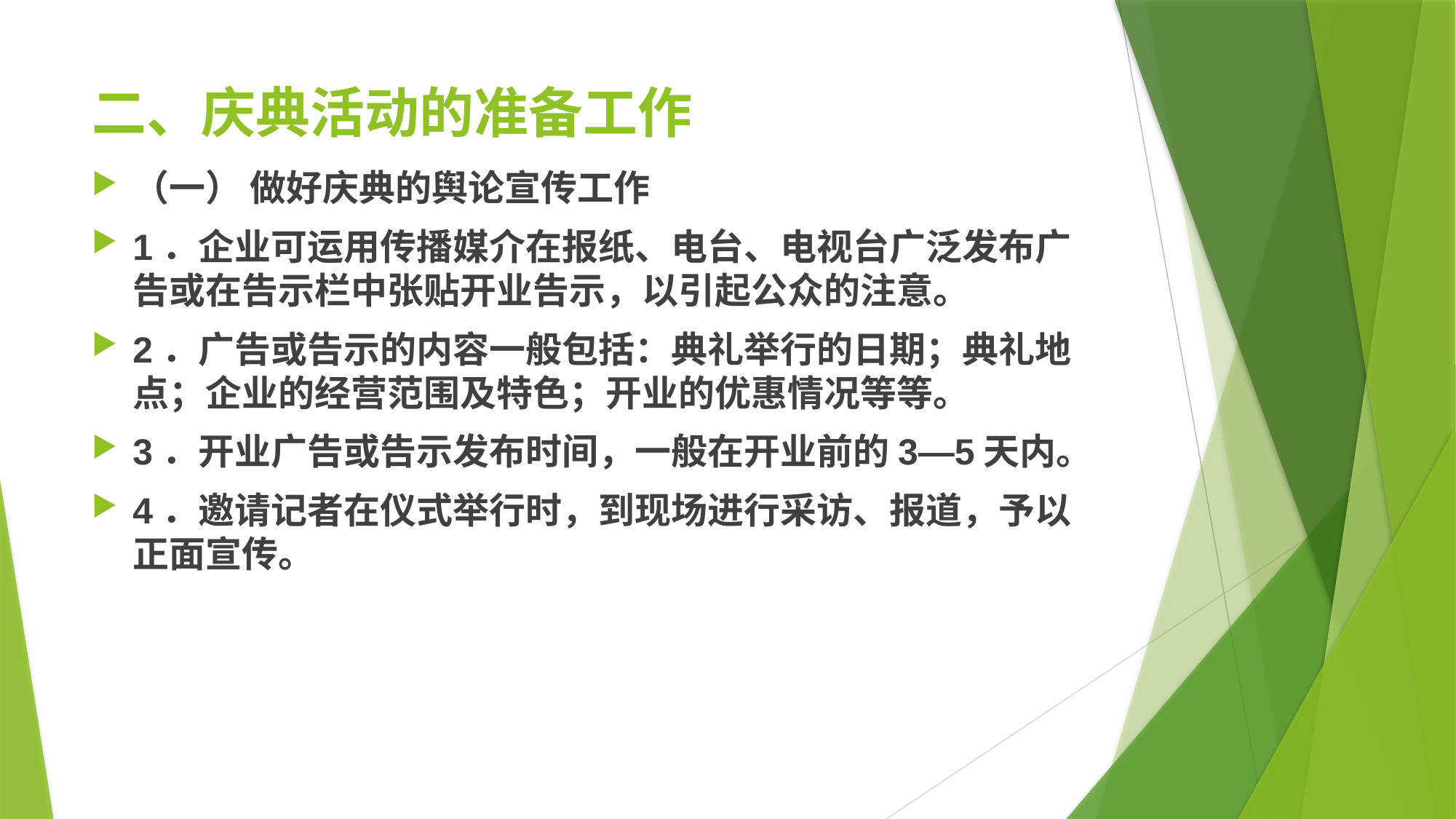

# 二、庆典活动的准备工作
（一） 做好庆典的舆论宣传工作
1．企业可运用传播媒介在报纸、电台、电视台广泛发布广告或在告示栏中张贴开业告示，以引起公众的注意。
2．广告或告示的内容一般包括：典礼举行的日期；典礼地点；企业的经营范围及特色；开业的优惠情况等等。
3．开业广告或告示发布时间，一般在开业前的3—5天内。
4．邀请记者在仪式举行时，到现场进行采访、报道，予以正面宣传。